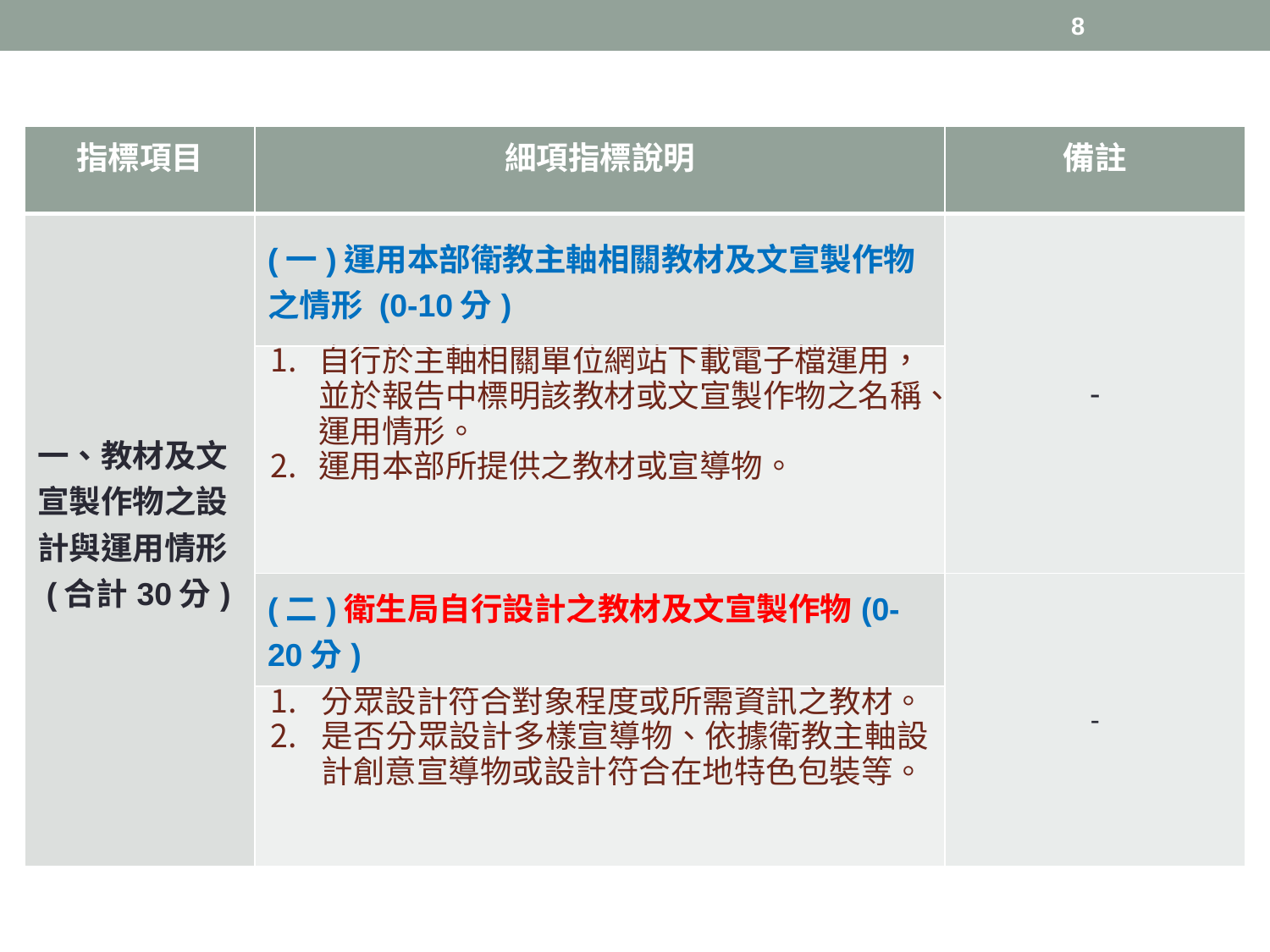

8
| 指標項目 | 細項指標說明 | 備註 |
| --- | --- | --- |
| 一、教材及文宣製作物之設計與運用情形 (合計30分) | (一)運用本部衛教主軸相關教材及文宣製作物之情形 (0-10分) | - |
|  | 自行於主軸相關單位網站下載電子檔運用，並於報告中標明該教材或文宣製作物之名稱、運用情形。 運用本部所提供之教材或宣導物。 |  |
|  | (二)衛生局自行設計之教材及文宣製作物(0-20分) | - |
|  | 分眾設計符合對象程度或所需資訊之教材。 是否分眾設計多樣宣導物、依據衛教主軸設計創意宣導物或設計符合在地特色包裝等。 |  |